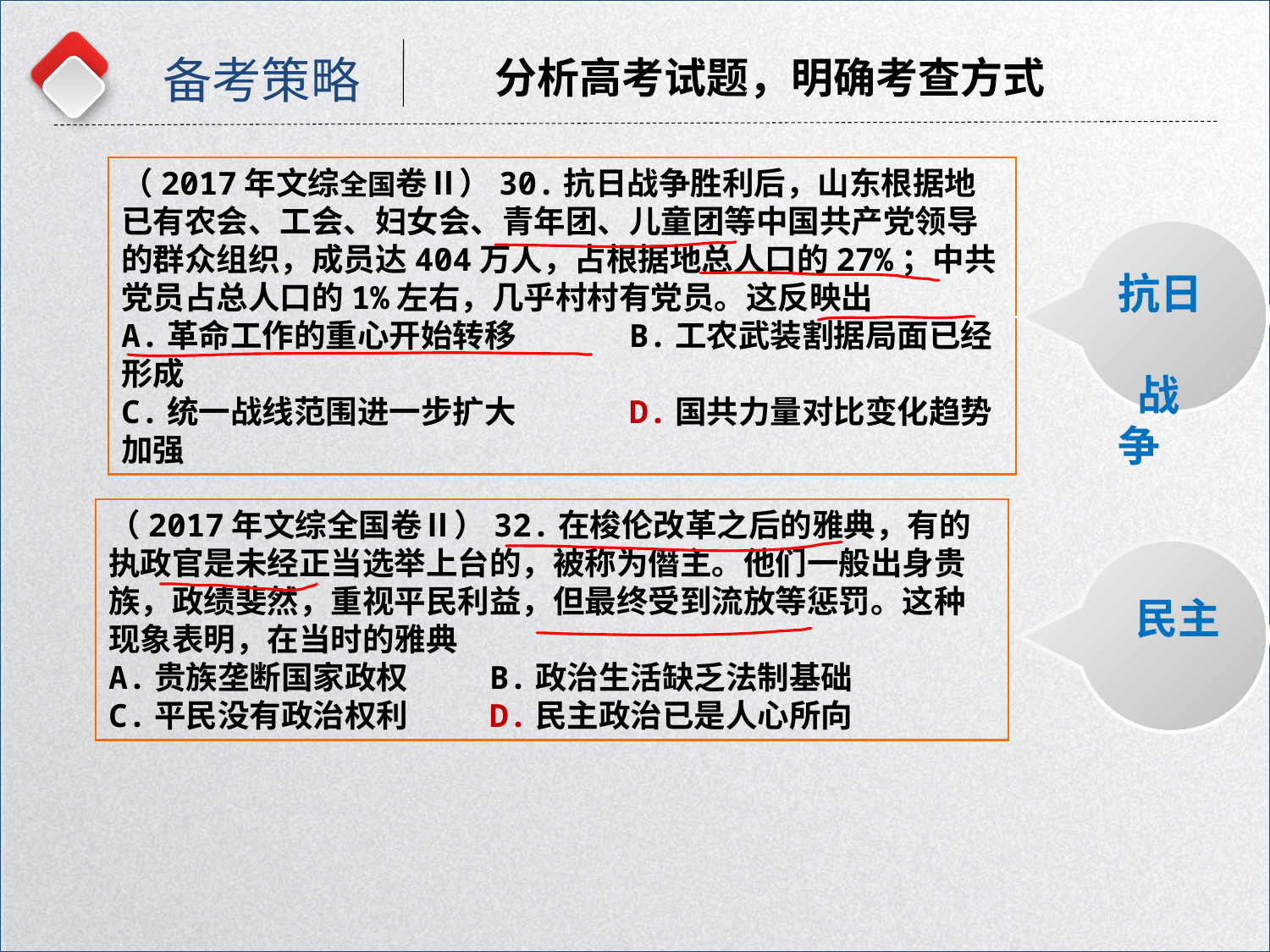

备考策略
分析高考试题，明确考查方式

（2017年文综全国卷Ⅱ）30.抗日战争胜利后，山东根据地已有农会、工会、妇女会、青年团、儿童团等中国共产党领导的群众组织，成员达404万人，占根据地总人口的27%；中共党员占总人口的1%左右，几乎村村有党员。这反映出
A.革命工作的重心开始转移	B.工农武装割据局面已经形成
C.统一战线范围进一步扩大	D.国共力量对比变化趋势加强
抗日
 战争
（2017年文综全国卷Ⅱ）32.在梭伦改革之后的雅典，有的执政官是未经正当选举上台的，被称为僭主。他们一般出身贵族，政绩斐然，重视平民利益，但最终受到流放等惩罚。这种现象表明，在当时的雅典
A.贵族垄断国家政权	B.政治生活缺乏法制基础
C.平民没有政治权利	D.民主政治已是人心所向

民主